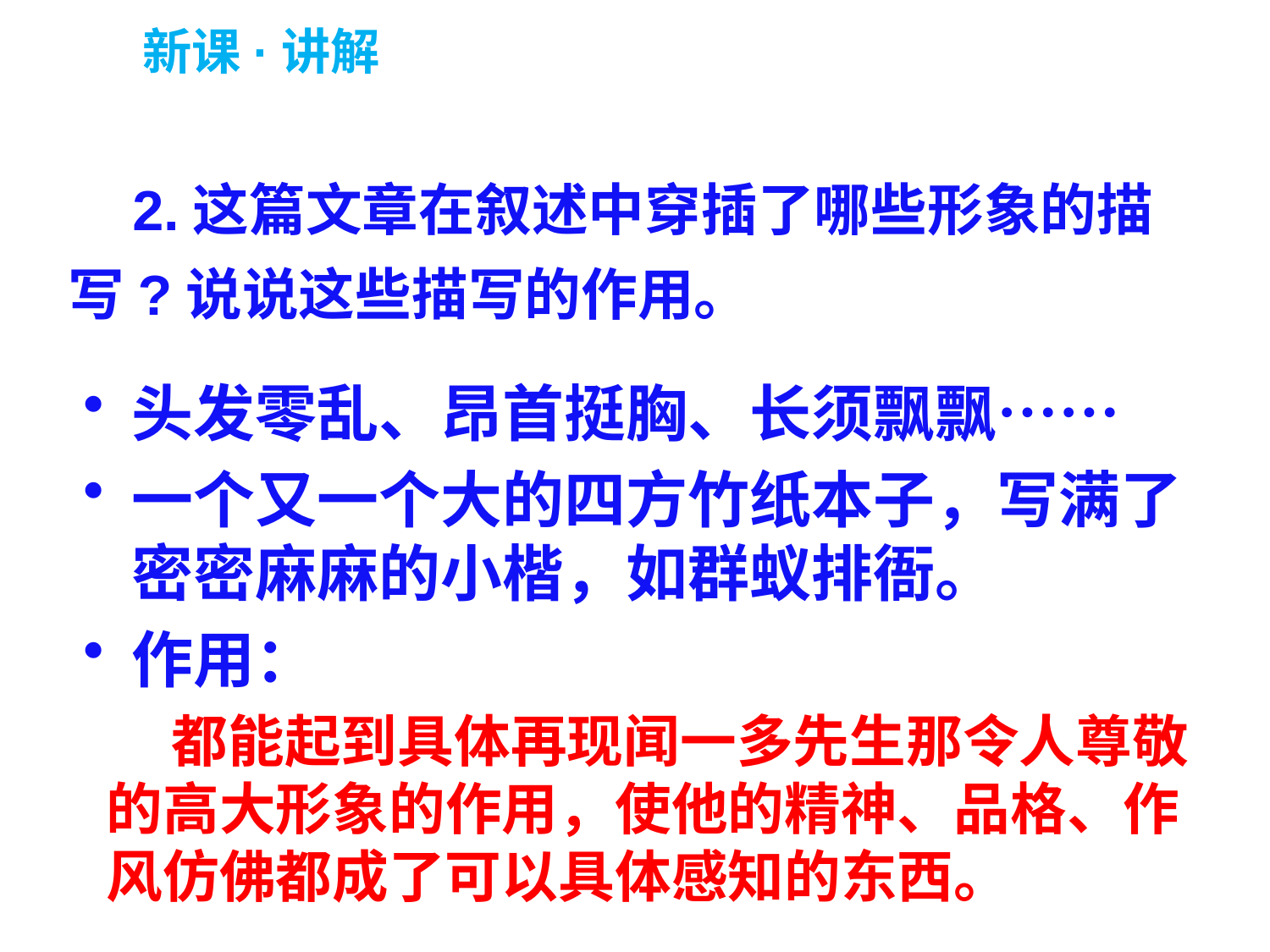

新课·讲解
    2.这篇文章在叙述中穿插了哪些形象的描写?说说这些描写的作用。
头发零乱、昂首挺胸、长须飘飘……
一个又一个大的四方竹纸本子，写满了密密麻麻的小楷，如群蚁排衙。
作用：
    都能起到具体再现闻一多先生那令人尊敬的高大形象的作用，使他的精神、品格、作风仿佛都成了可以具体感知的东西。